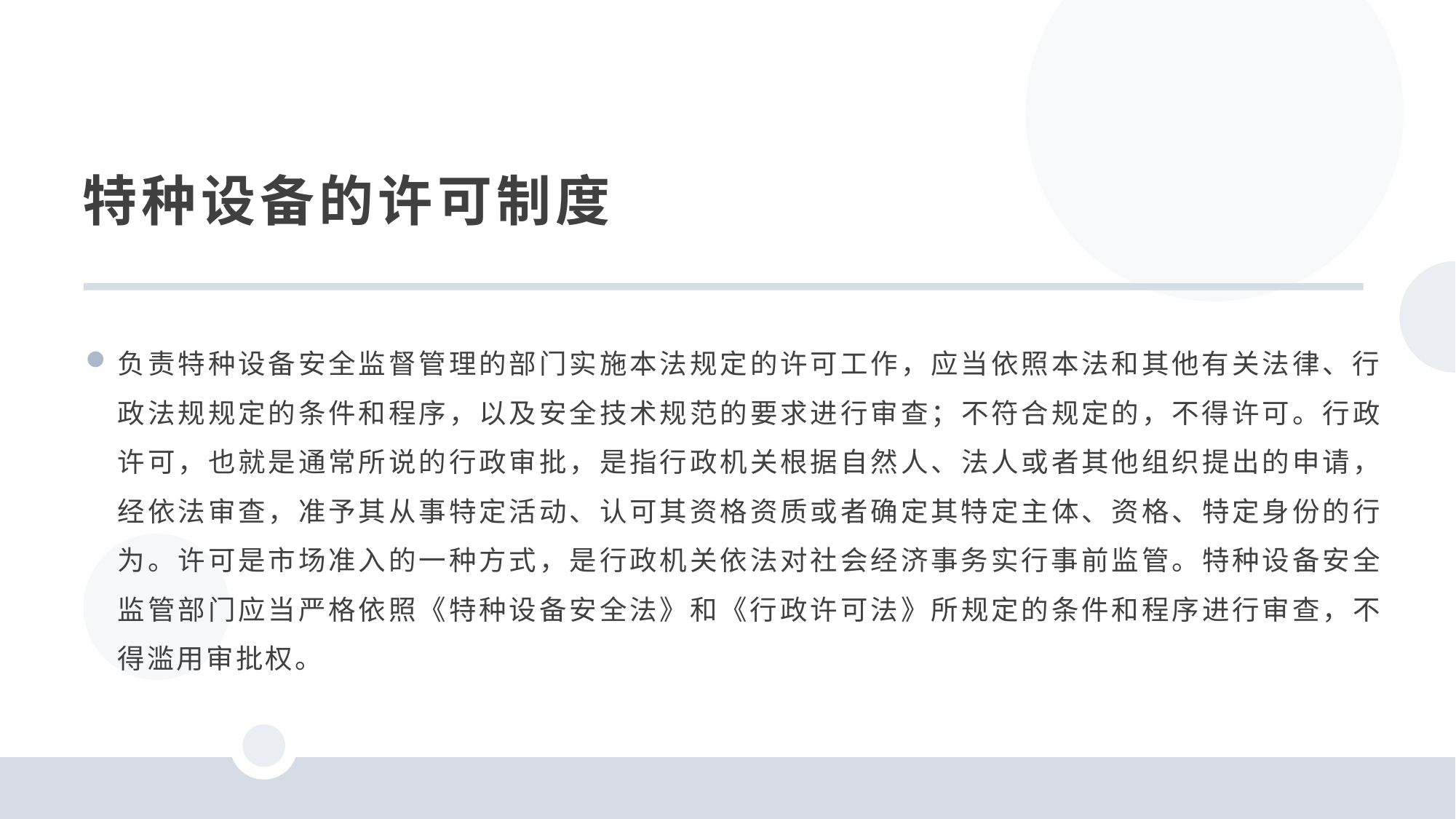

特种设备的许可制度

负责特种设备安全监督管理的部门实施本法规定的许可工作，应当依照本法和其他有关法律、行政法规规定的条件和程序，以及安全技术规范的要求进行审查；不符合规定的，不得许可。行政许可，也就是通常所说的行政审批，是指行政机关根据自然人、法人或者其他组织提出的申请，经依法审查，准予其从事特定活动、认可其资格资质或者确定其特定主体、资格、特定身份的行为。许可是市场准入的一种方式，是行政机关依法对社会经济事务实行事前监管。特种设备安全监管部门应当严格依照《特种设备安全法》和《行政许可法》所规定的条件和程序进行审查，不得滥用审批权。